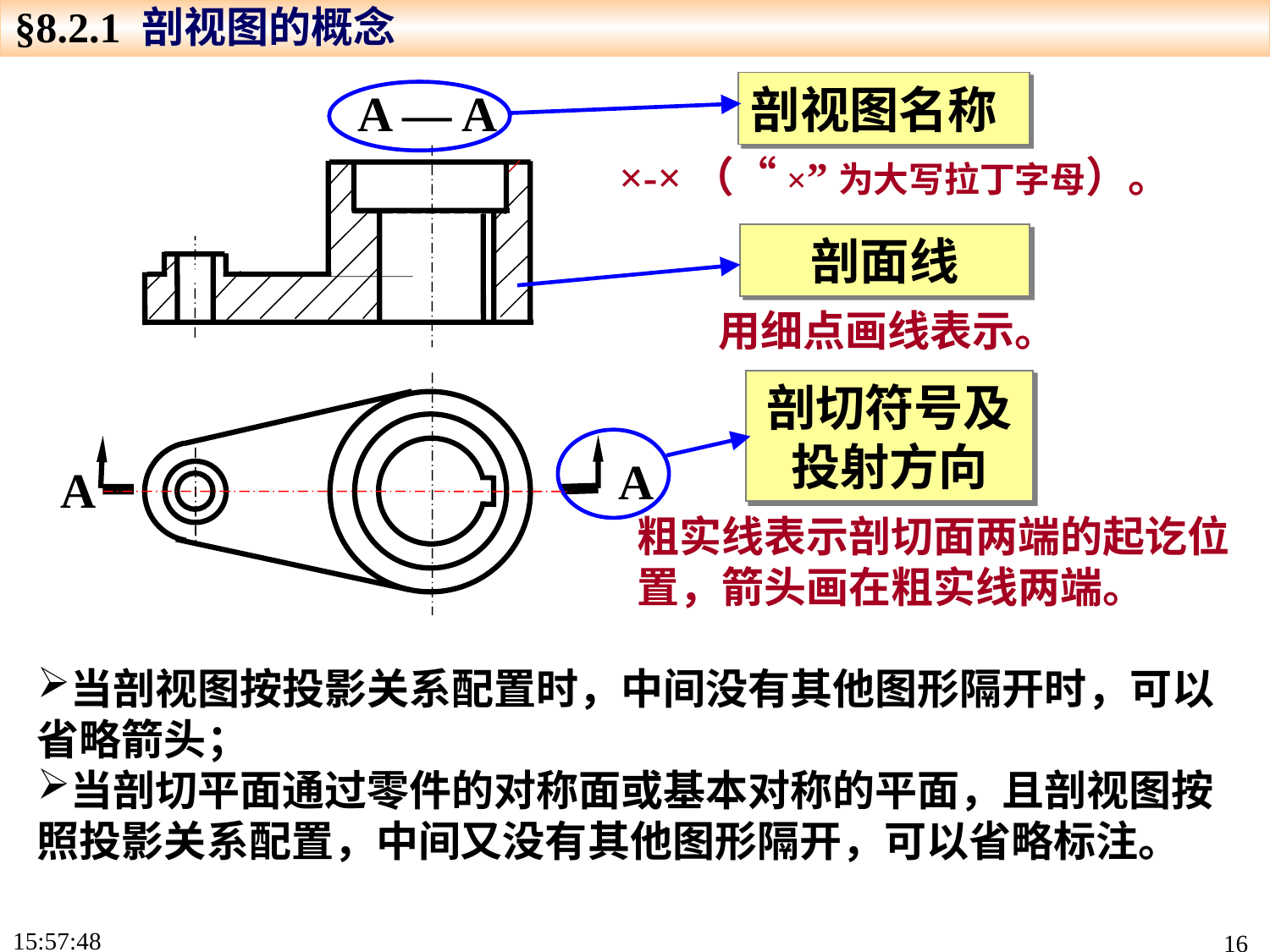

§8.2.1 剖视图的概念
剖视图名称
A — A

×-×（“×”为大写拉丁字母）。

剖面线

用细点画线表示。

剖切符号及投射方向

A

A

粗实线表示剖切面两端的起讫位置，箭头画在粗实线两端。

当剖视图按投影关系配置时，中间没有其他图形隔开时，可以省略箭头；
当剖切平面通过零件的对称面或基本对称的平面，且剖视图按照投影关系配置，中间又没有其他图形隔开，可以省略标注。
15:57:48
16